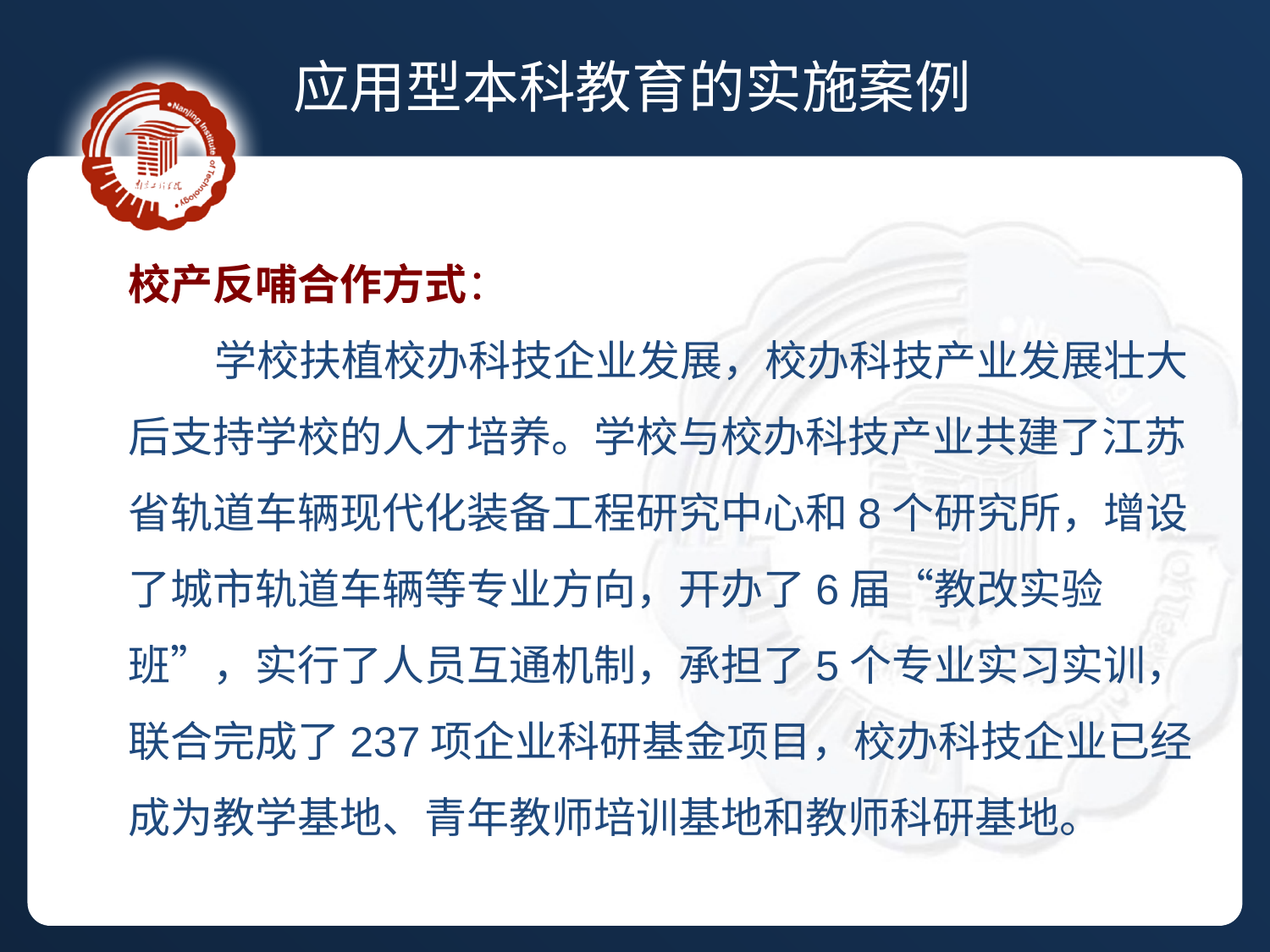

应用型本科教育的实施案例
校产反哺合作方式：
        学校扶植校办科技企业发展，校办科技产业发展壮大后支持学校的人才培养。学校与校办科技产业共建了江苏省轨道车辆现代化装备工程研究中心和8个研究所，增设了城市轨道车辆等专业方向，开办了6届“教改实验班”，实行了人员互通机制，承担了5个专业实习实训，联合完成了237项企业科研基金项目，校办科技企业已经成为教学基地、青年教师培训基地和教师科研基地。